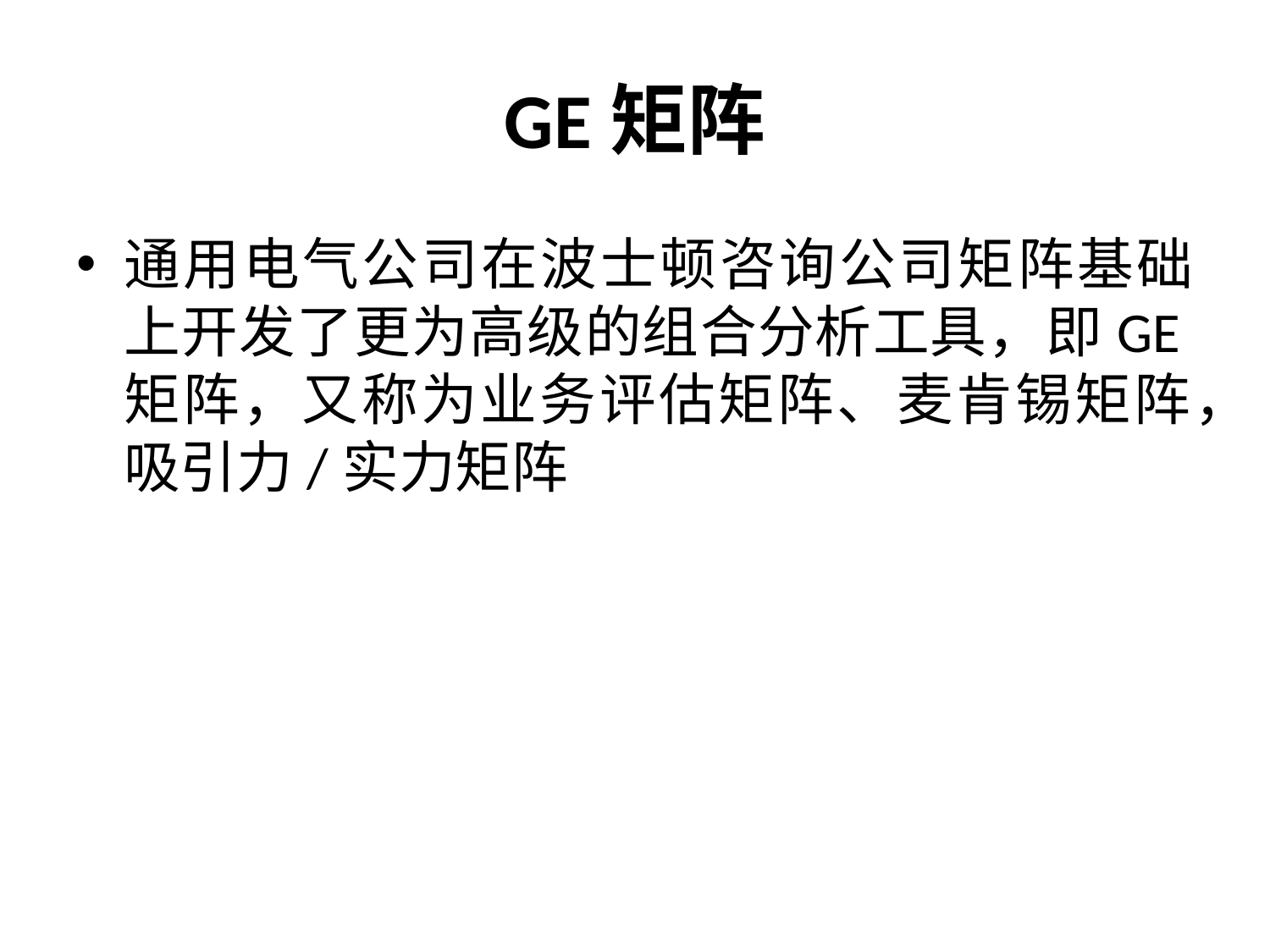

# GE矩阵
通用电气公司在波士顿咨询公司矩阵基础上开发了更为高级的组合分析工具，即GE矩阵，又称为业务评估矩阵、麦肯锡矩阵，吸引力/实力矩阵